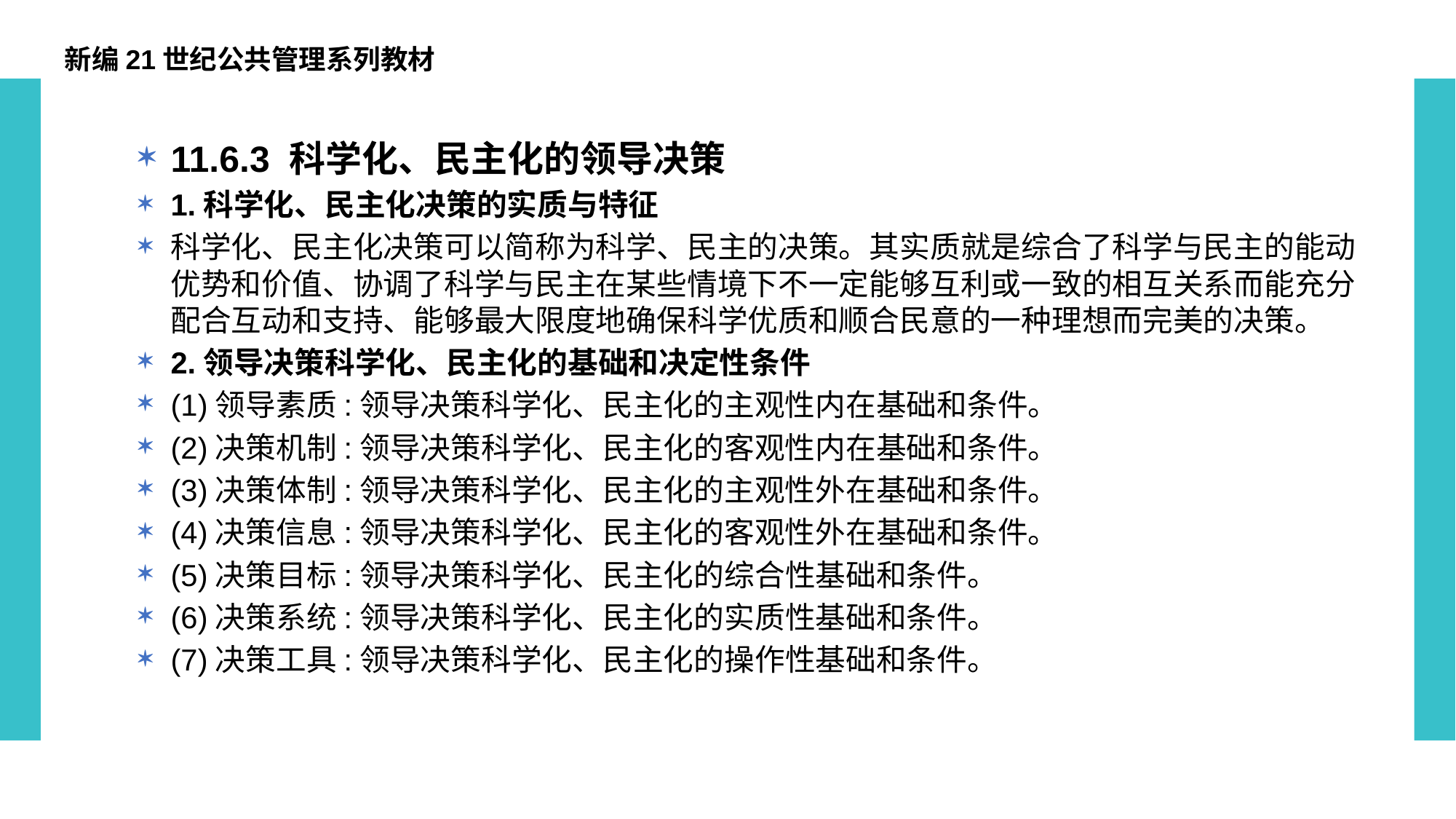

新编21世纪公共管理系列教材
11.6.3 科学化、民主化的领导决策
1.科学化、民主化决策的实质与特征
科学化、民主化决策可以简称为科学、民主的决策。其实质就是综合了科学与民主的能动优势和价值、协调了科学与民主在某些情境下不一定能够互利或一致的相互关系而能充分配合互动和支持、能够最大限度地确保科学优质和顺合民意的一种理想而完美的决策。
2.领导决策科学化、民主化的基础和决定性条件
(1)领导素质:领导决策科学化、民主化的主观性内在基础和条件。
(2)决策机制:领导决策科学化、民主化的客观性内在基础和条件。
(3)决策体制:领导决策科学化、民主化的主观性外在基础和条件。
(4)决策信息:领导决策科学化、民主化的客观性外在基础和条件。
(5)决策目标:领导决策科学化、民主化的综合性基础和条件。
(6)决策系统:领导决策科学化、民主化的实质性基础和条件。
(7)决策工具:领导决策科学化、民主化的操作性基础和条件。